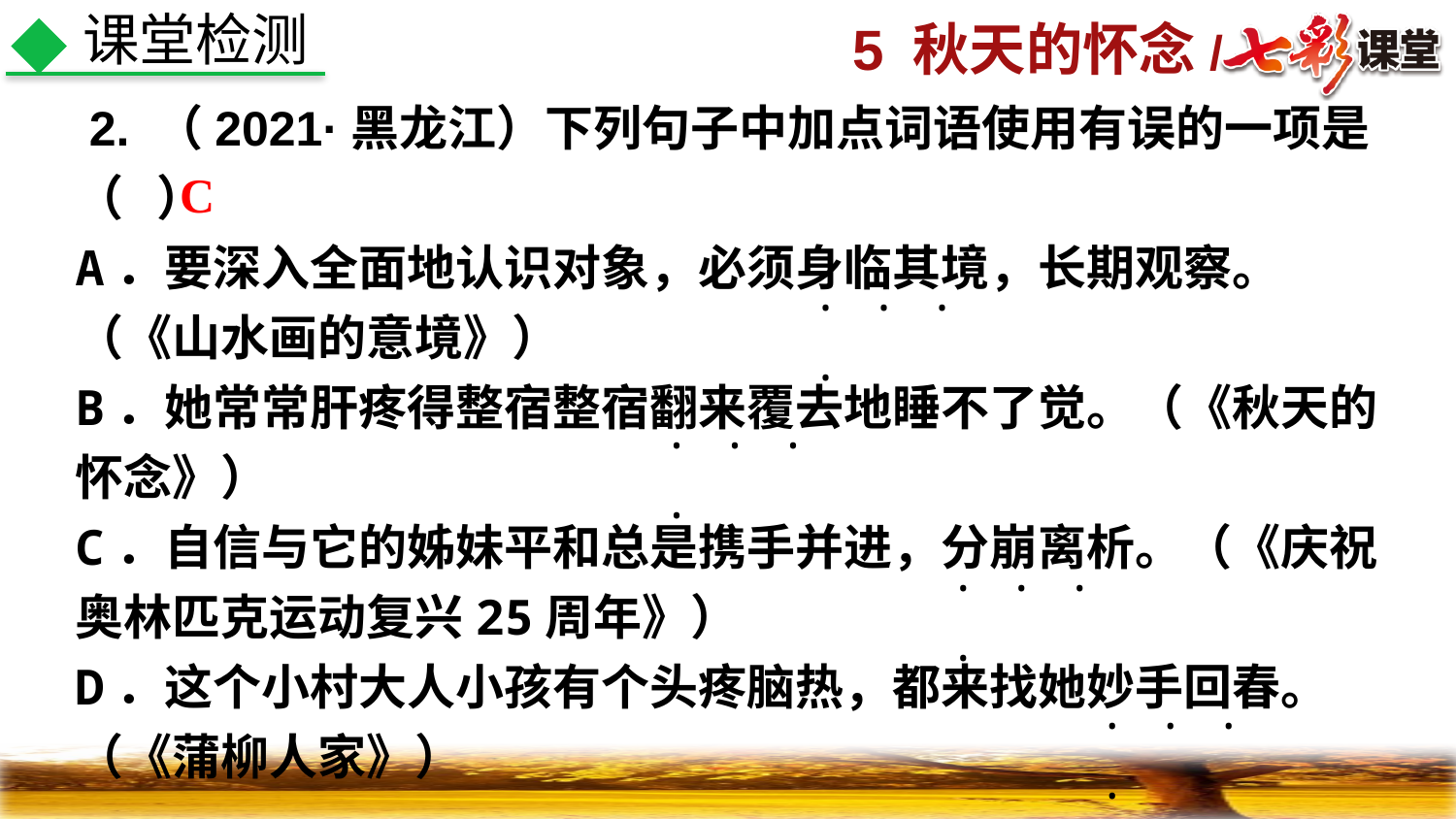

课堂检测

 2. （2021·黑龙江）下列句子中加点词语使用有误的一项是（   ）
A．要深入全面地认识对象，必须身临其境，长期观察。（《山水画的意境》）
B．她常常肝疼得整宿整宿翻来覆去地睡不了觉。（《秋天的怀念》）
C．自信与它的姊妹平和总是携手并进，分崩离析。（《庆祝奥林匹克运动复兴25周年》）
D．这个小村大人小孩有个头疼脑热，都来找她妙手回春。（《蒲柳人家》）
C
. . . .
. . . .
. . . .
. . . .